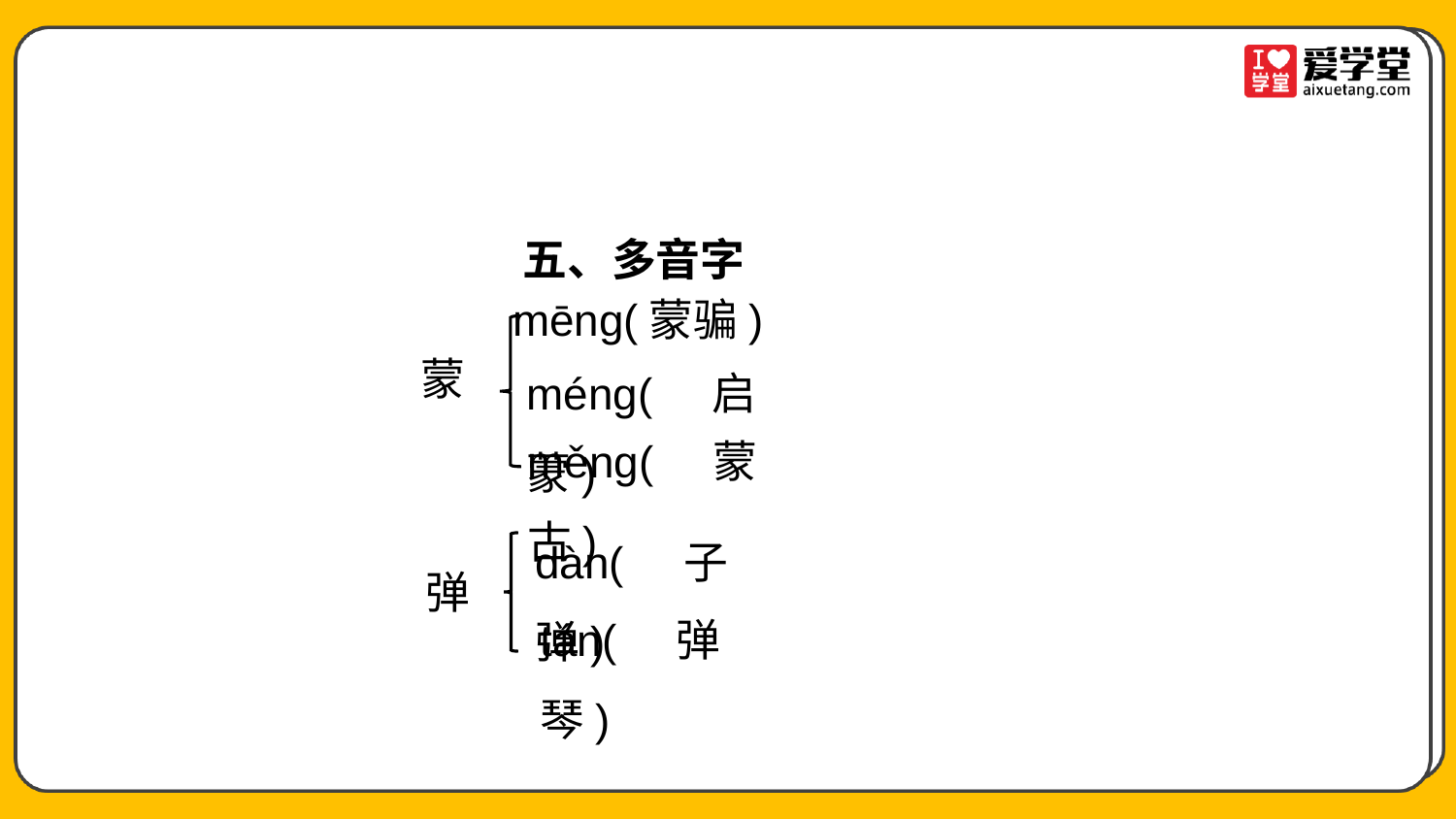

五、多音字

mēng(蒙骗)

méng(启蒙)
蒙
měng(蒙古)
dàn(子弹)

弹
tán(弹琴)